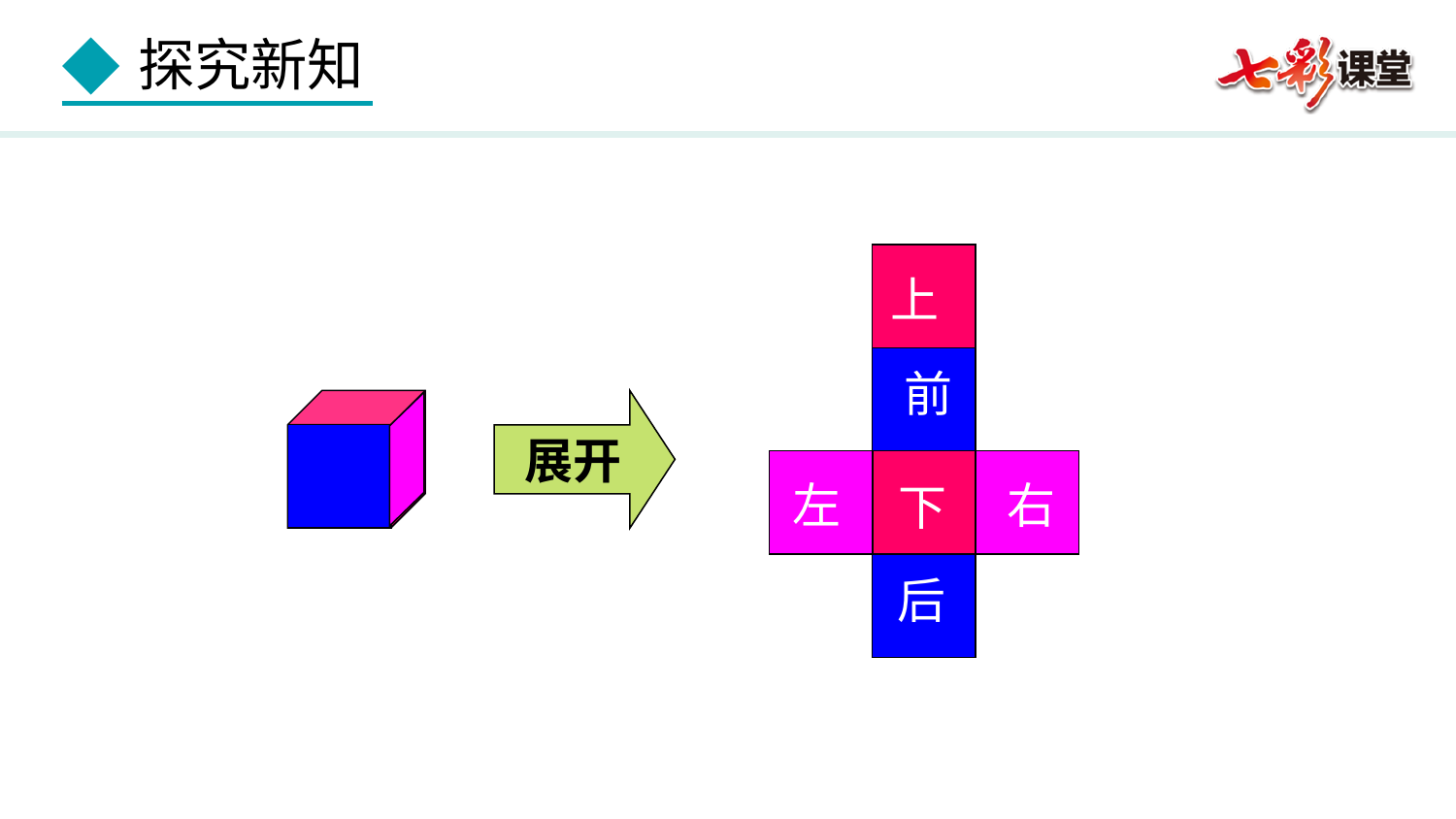

上

前

左
下
右

后

展开